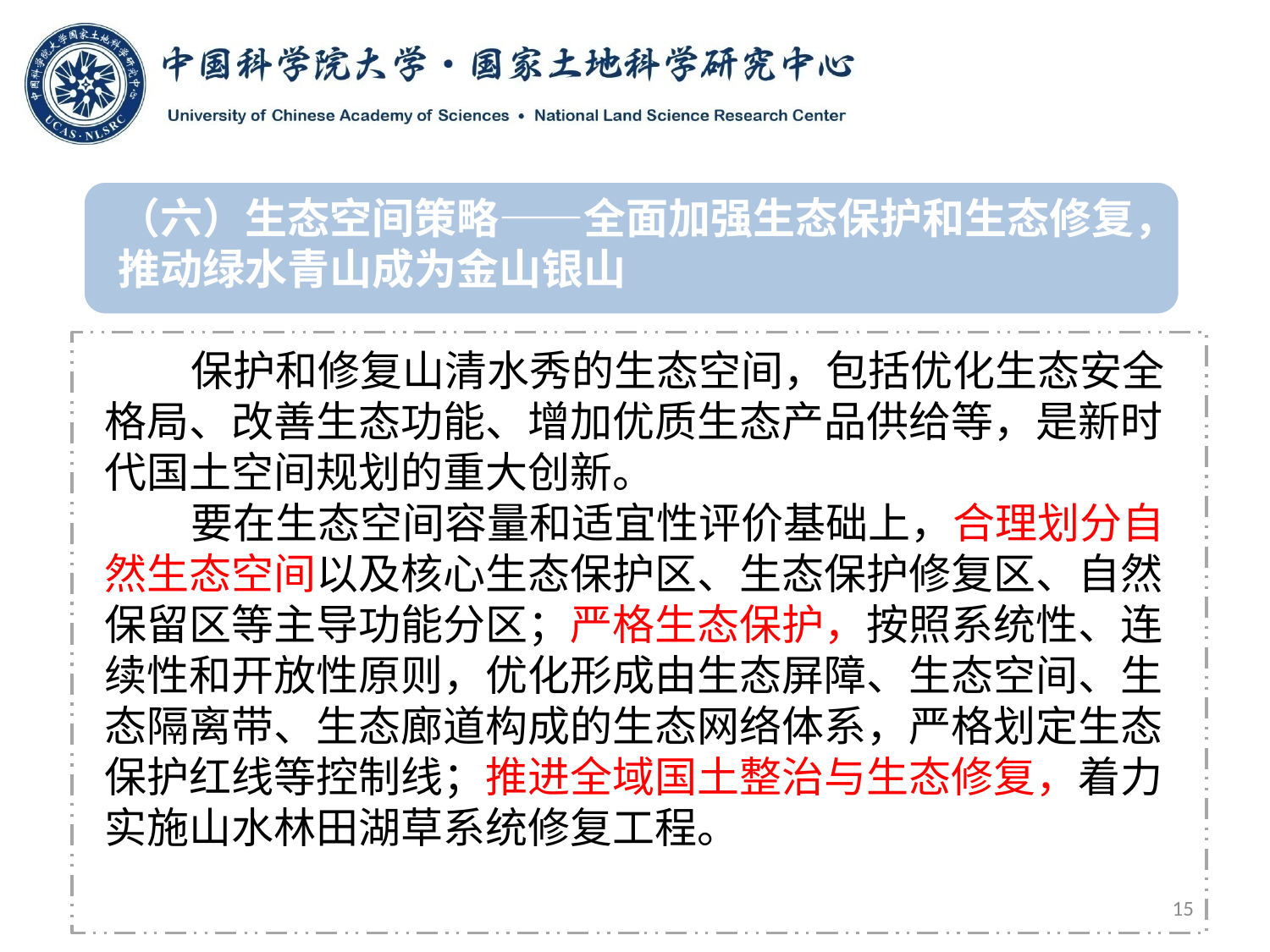

（六）生态空间策略——全面加强生态保护和生态修复，推动绿水青山成为金山银山

        保护和修复山清水秀的生态空间，包括优化生态安全格局、改善生态功能、增加优质生态产品供给等，是新时代国土空间规划的重大创新。
        要在生态空间容量和适宜性评价基础上，合理划分自然生态空间以及核心生态保护区、生态保护修复区、自然保留区等主导功能分区；严格生态保护，按照系统性、连续性和开放性原则，优化形成由生态屏障、生态空间、生态隔离带、生态廊道构成的生态网络体系，严格划定生态保护红线等控制线；推进全域国土整治与生态修复，着力实施山水林田湖草系统修复工程。
15